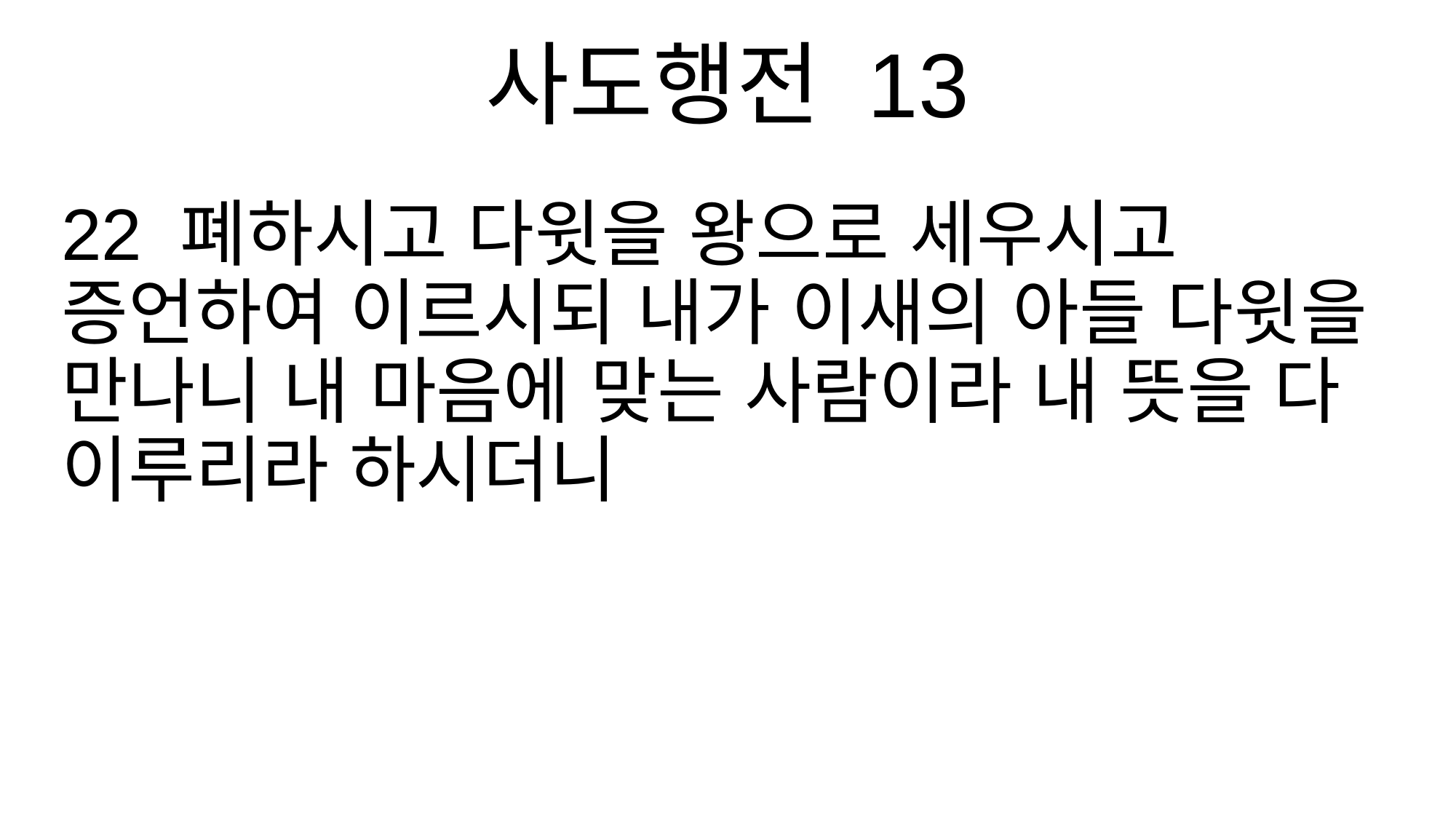

사도행전 13
22 폐하시고 다윗을 왕으로 세우시고 증언하여 이르시되 내가 이새의 아들 다윗을 만나니 내 마음에 맞는 사람이라 내 뜻을 다 이루리라 하시더니